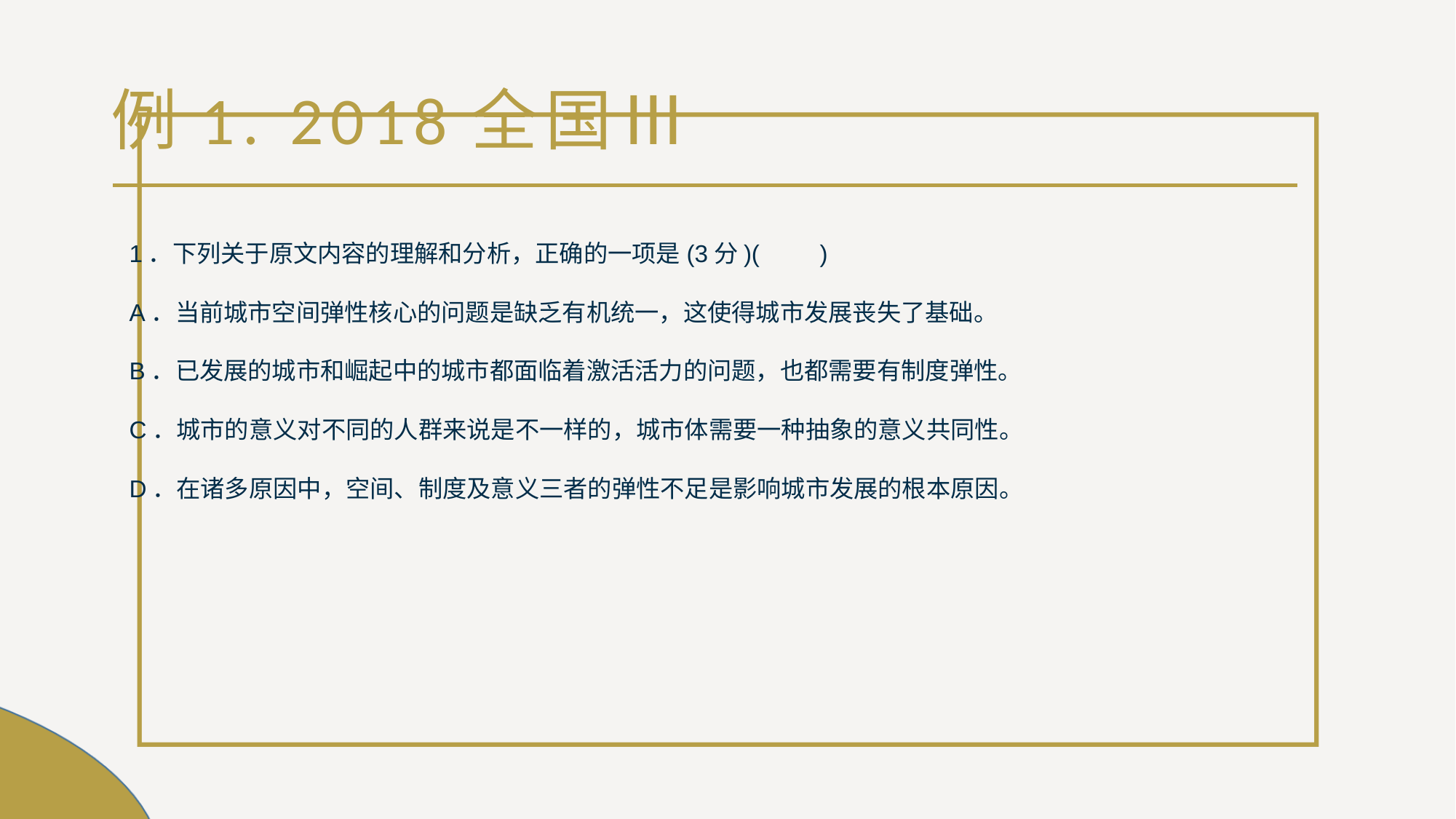

# 例1. 2018全国Ⅲ
1．下列关于原文内容的理解和分析，正确的一项是(3分)(　　)
A．当前城市空间弹性核心的问题是缺乏有机统一，这使得城市发展丧失了基础。
B．已发展的城市和崛起中的城市都面临着激活活力的问题，也都需要有制度弹性。
C．城市的意义对不同的人群来说是不一样的，城市体需要一种抽象的意义共同性。
D．在诸多原因中，空间、制度及意义三者的弹性不足是影响城市发展的根本原因。